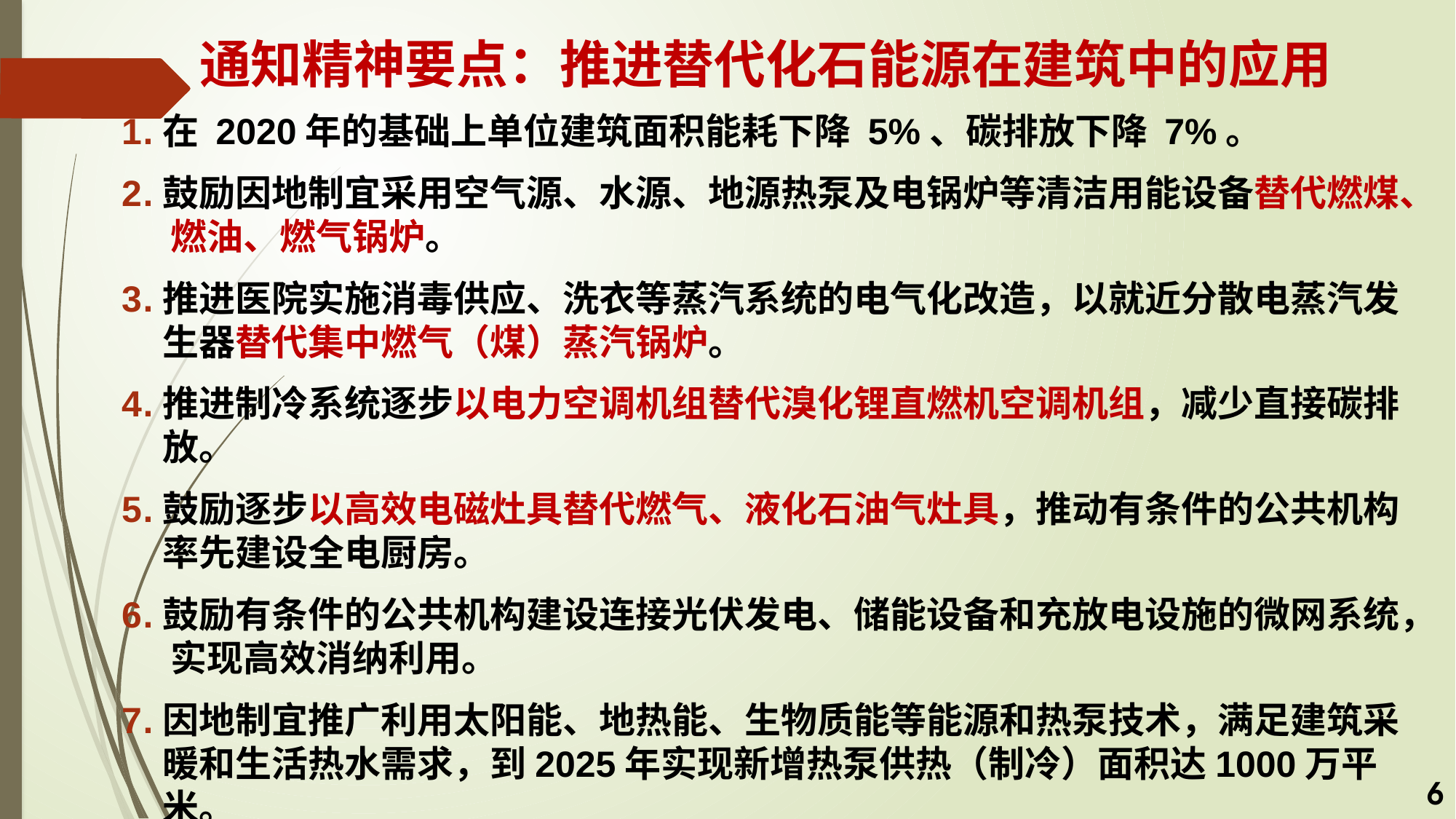

# 通知精神要点：推进替代化石能源在建筑中的应用
在 2020年的基础上单位建筑面积能耗下降 5%、碳排放下降 7%。
鼓励因地制宜采用空气源、水源、地源热泵及电锅炉等清洁用能设备替代燃煤、 燃油、燃气锅炉。
推进医院实施消毒供应、洗衣等蒸汽系统的电气化改造，以就近分散电蒸汽发生器替代集中燃气（煤）蒸汽锅炉。
推进制冷系统逐步以电力空调机组替代溴化锂直燃机空调机组，减少直接碳排放。
鼓励逐步以高效电磁灶具替代燃气、液化石油气灶具，推动有条件的公共机构率先建设全电厨房。
鼓励有条件的公共机构建设连接光伏发电、储能设备和充放电设施的微网系统， 实现高效消纳利用。
因地制宜推广利用太阳能、地热能、生物质能等能源和热泵技术，满足建筑采暖和生活热水需求，到2025年实现新增热泵供热（制冷）面积达1000万平米。
6